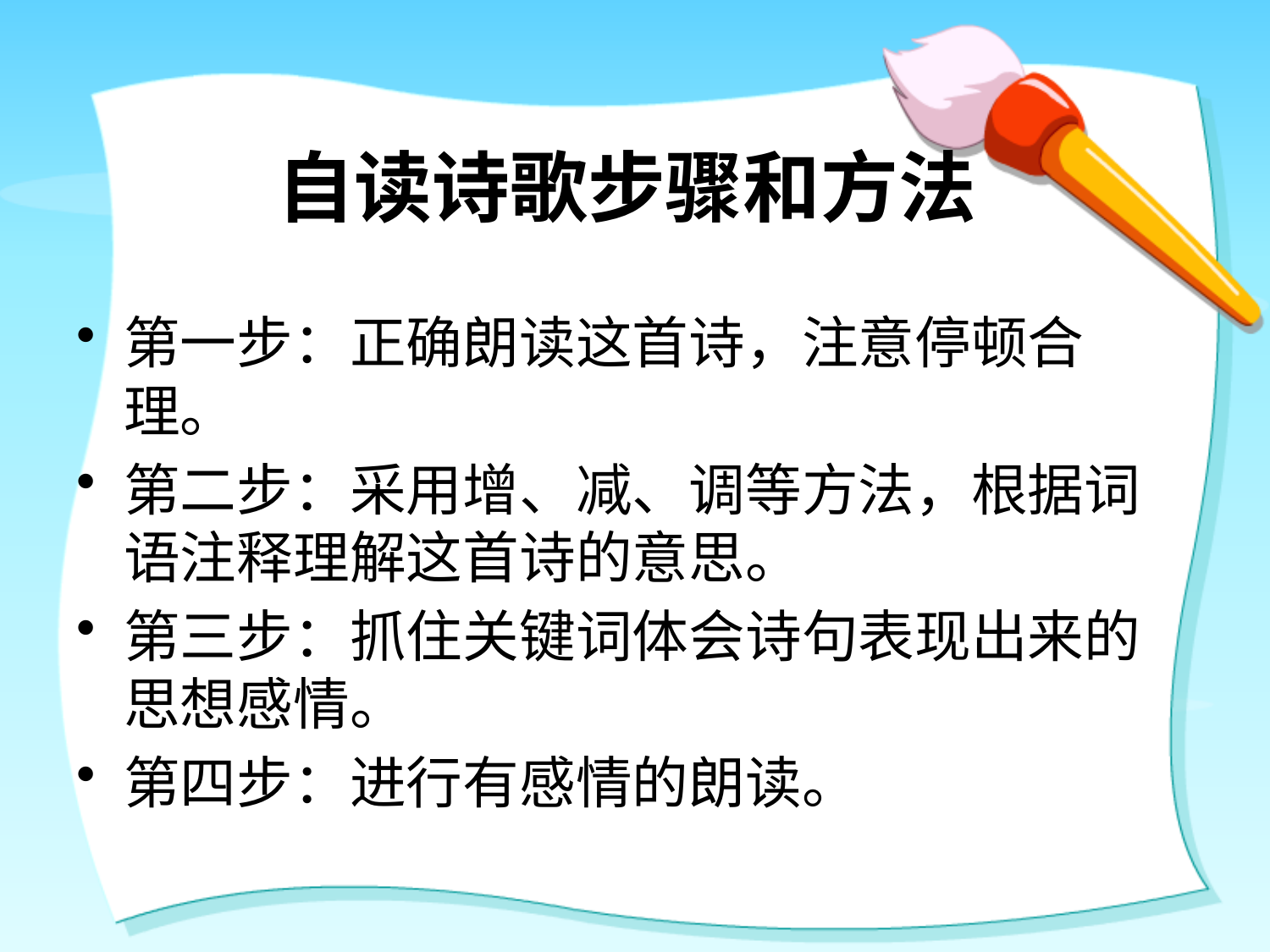

# 自读诗歌步骤和方法

第一步：正确朗读这首诗，注意停顿合理。
第二步：采用增、减、调等方法，根据词语注释理解这首诗的意思。
第三步：抓住关键词体会诗句表现出来的思想感情。
第四步：进行有感情的朗读。